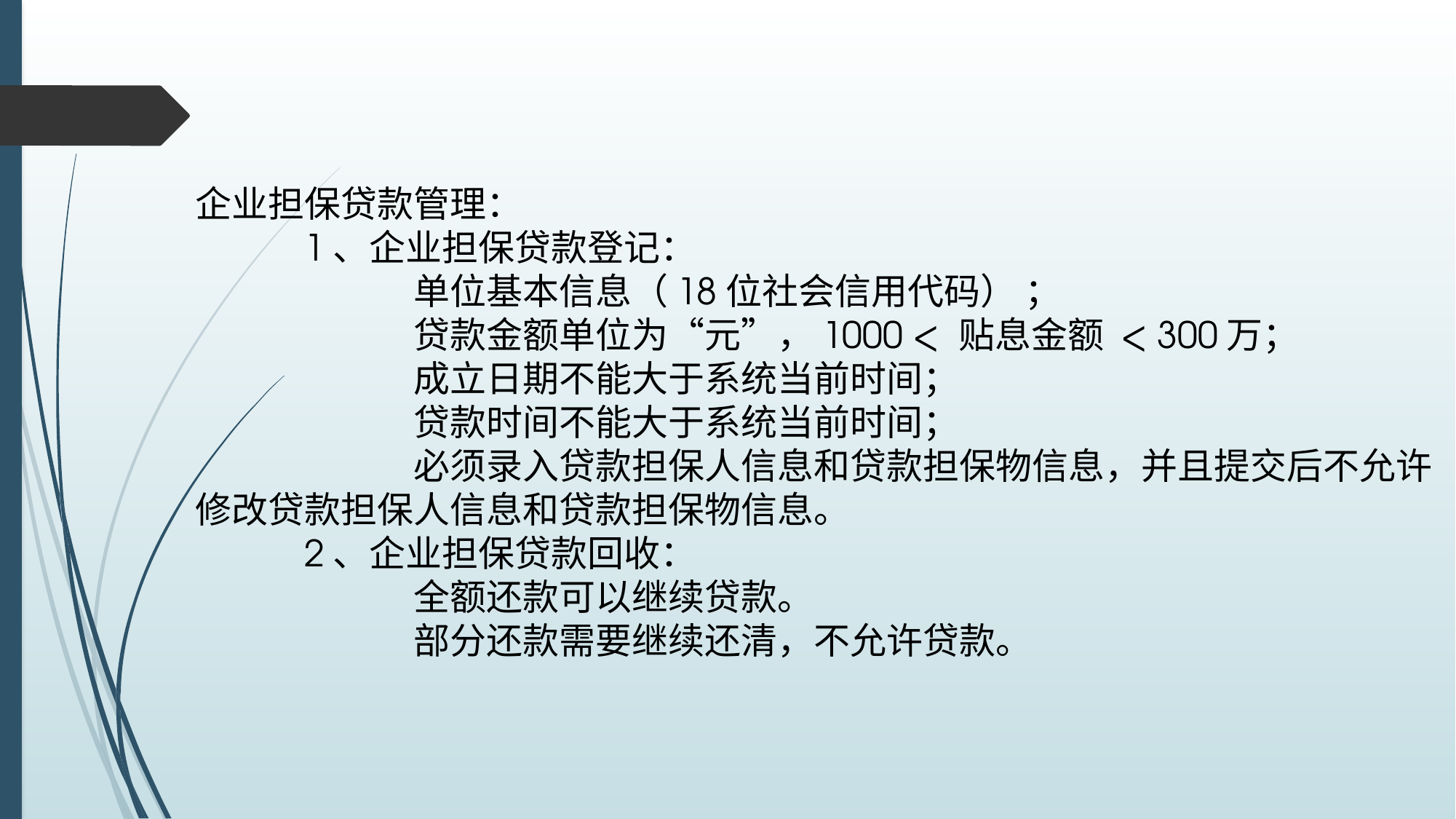

企业担保贷款管理：
	1、企业担保贷款登记：
		单位基本信息（18位社会信用代码） ；
		贷款金额单位为“元”，1000 < 贴息金额 < 300万；
		成立日期不能大于系统当前时间；
		贷款时间不能大于系统当前时间；
		必须录入贷款担保人信息和贷款担保物信息，并且提交后不允许修改贷款担保人信息和贷款担保物信息。
	2、企业担保贷款回收：
		全额还款可以继续贷款。
		部分还款需要继续还清，不允许贷款。